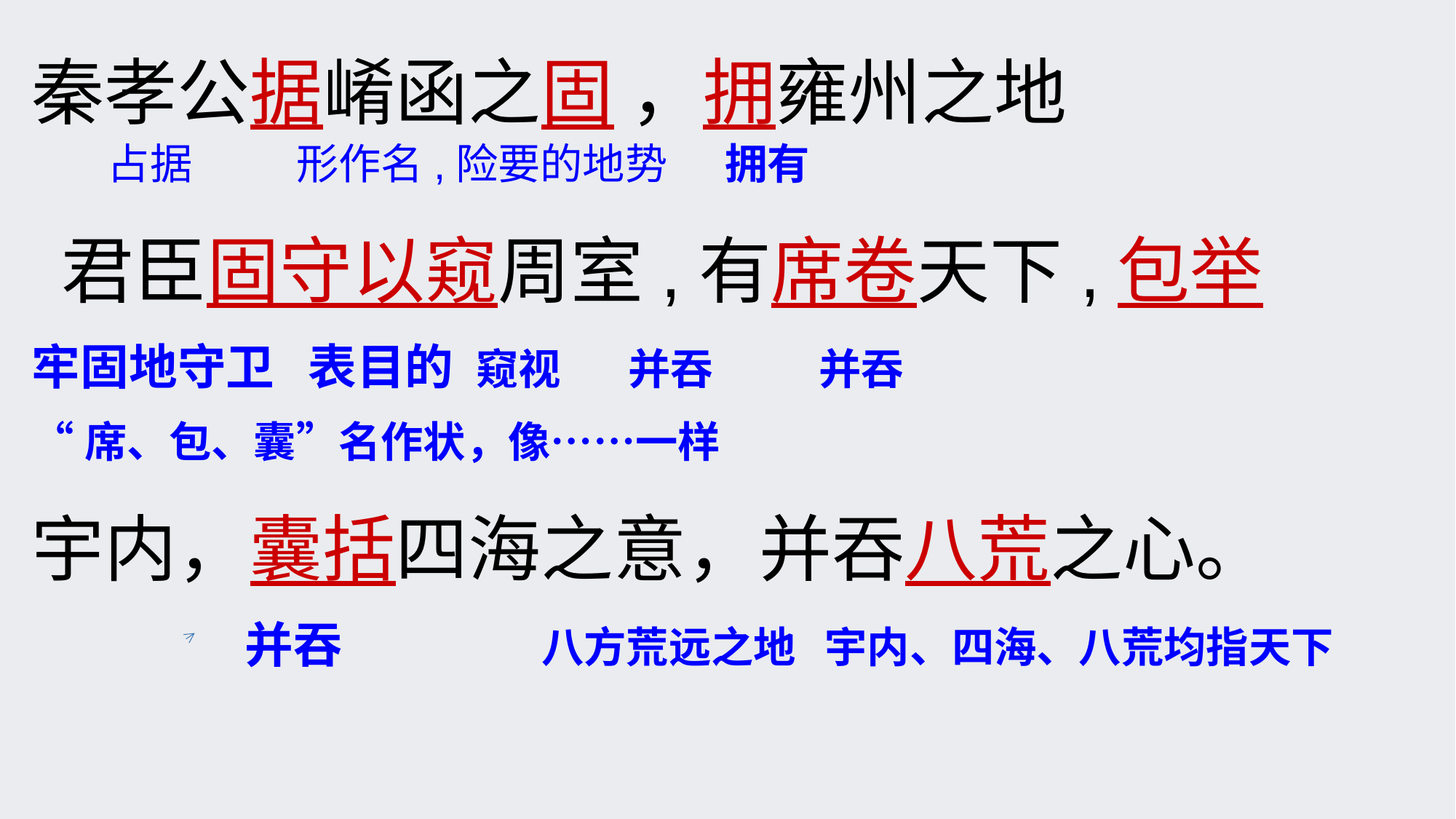

秦孝公据崤函之固 ，拥雍州之地                             占据           形作名,险要的地势      拥有
  君臣固守以窥周室,有席卷天下,包举
牢固地守卫   表目的  窥视       并吞           并吞
“席、包、囊”名作状，像……一样
宇内，囊括四海之意，并吞八荒之心。                      并吞                  八方荒远之地   宇内、四海、八荒均指天下